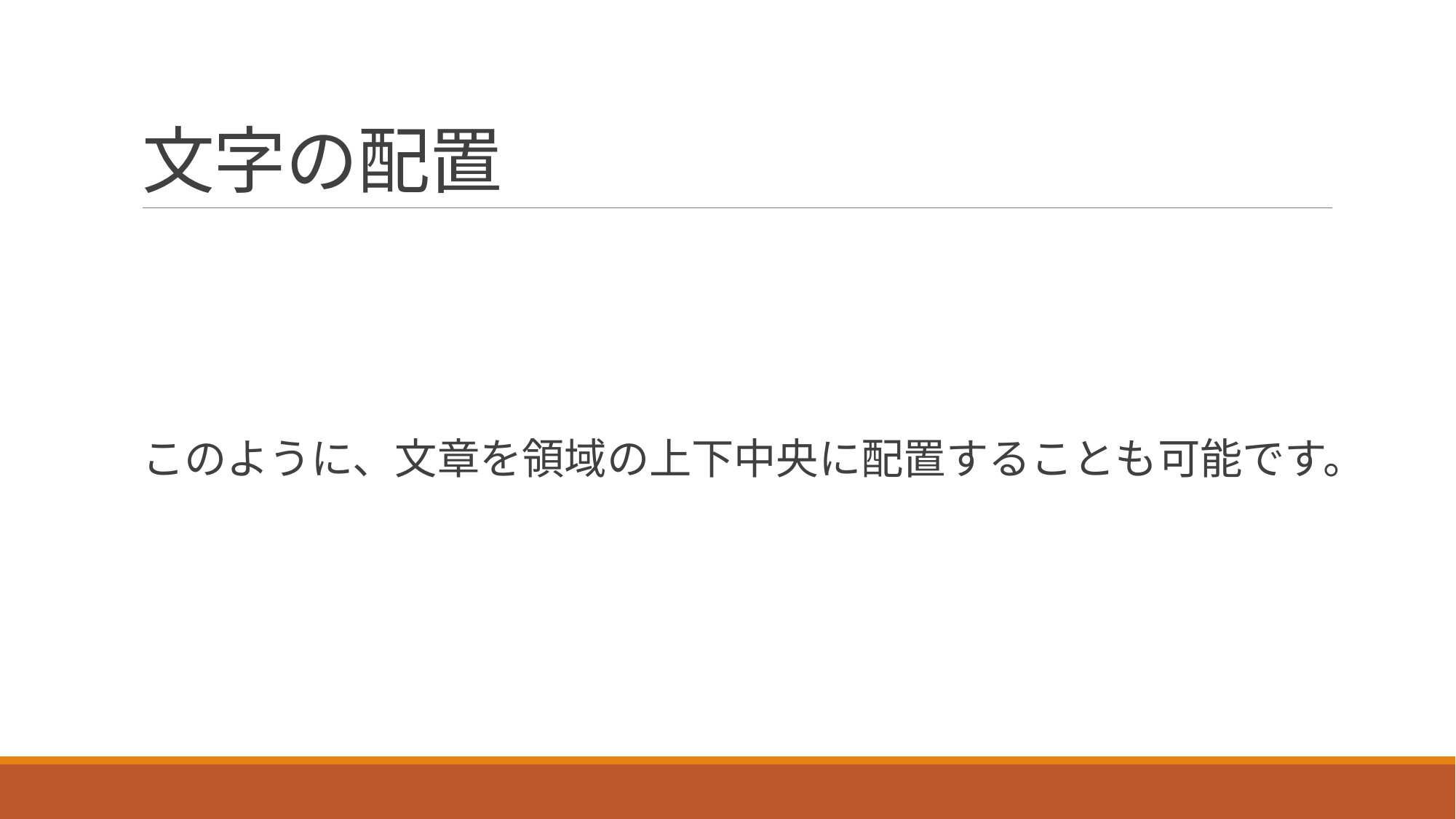

# 文字の配置
このように、文章を領域の上下中央に配置することも可能です。